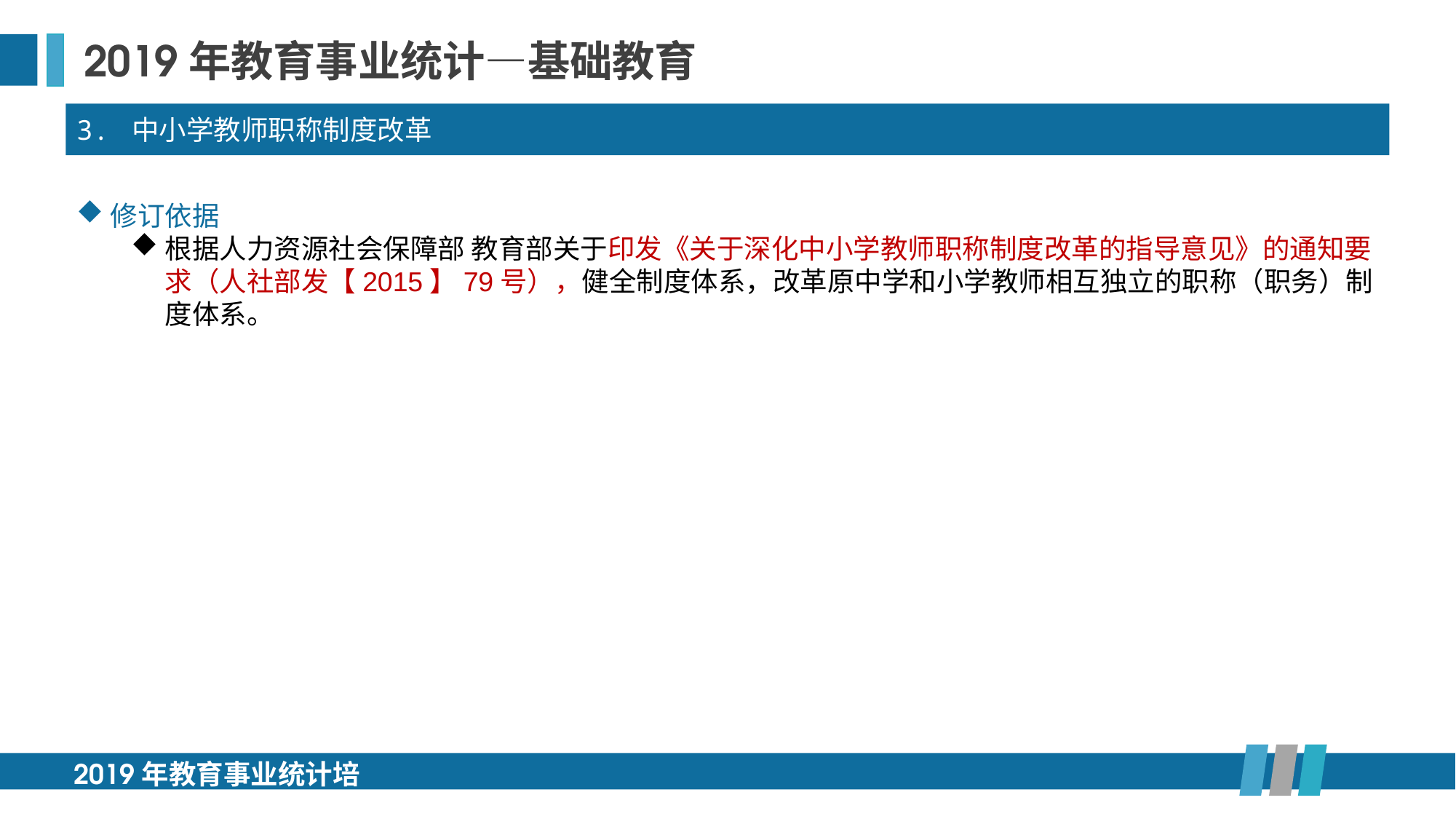

2019年教育事业统计—基础教育

3. 中小学教师职称制度改革
修订依据
根据人力资源社会保障部 教育部关于印发《关于深化中小学教师职称制度改革的指导意见》的通知要求（人社部发【2015】79号），健全制度体系，改革原中学和小学教师相互独立的职称（职务）制度体系。

2019年教育事业统计培训